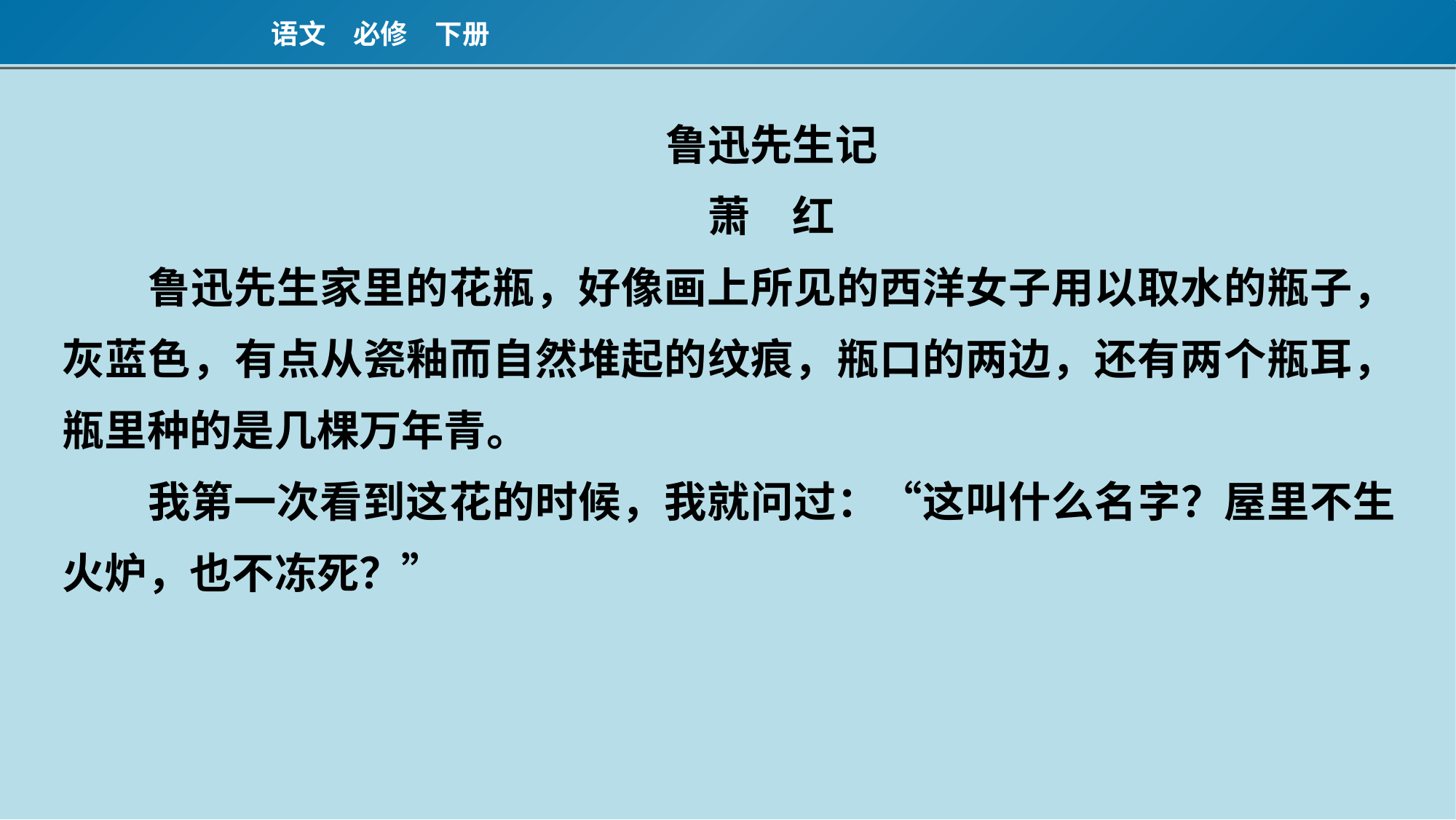

鲁迅先生记
萧　红
鲁迅先生家里的花瓶，好像画上所见的西洋女子用以取水的瓶子，灰蓝色，有点从瓷釉而自然堆起的纹痕，瓶口的两边，还有两个瓶耳，瓶里种的是几棵万年青。
我第一次看到这花的时候，我就问过：“这叫什么名字？屋里不生火炉，也不冻死？”